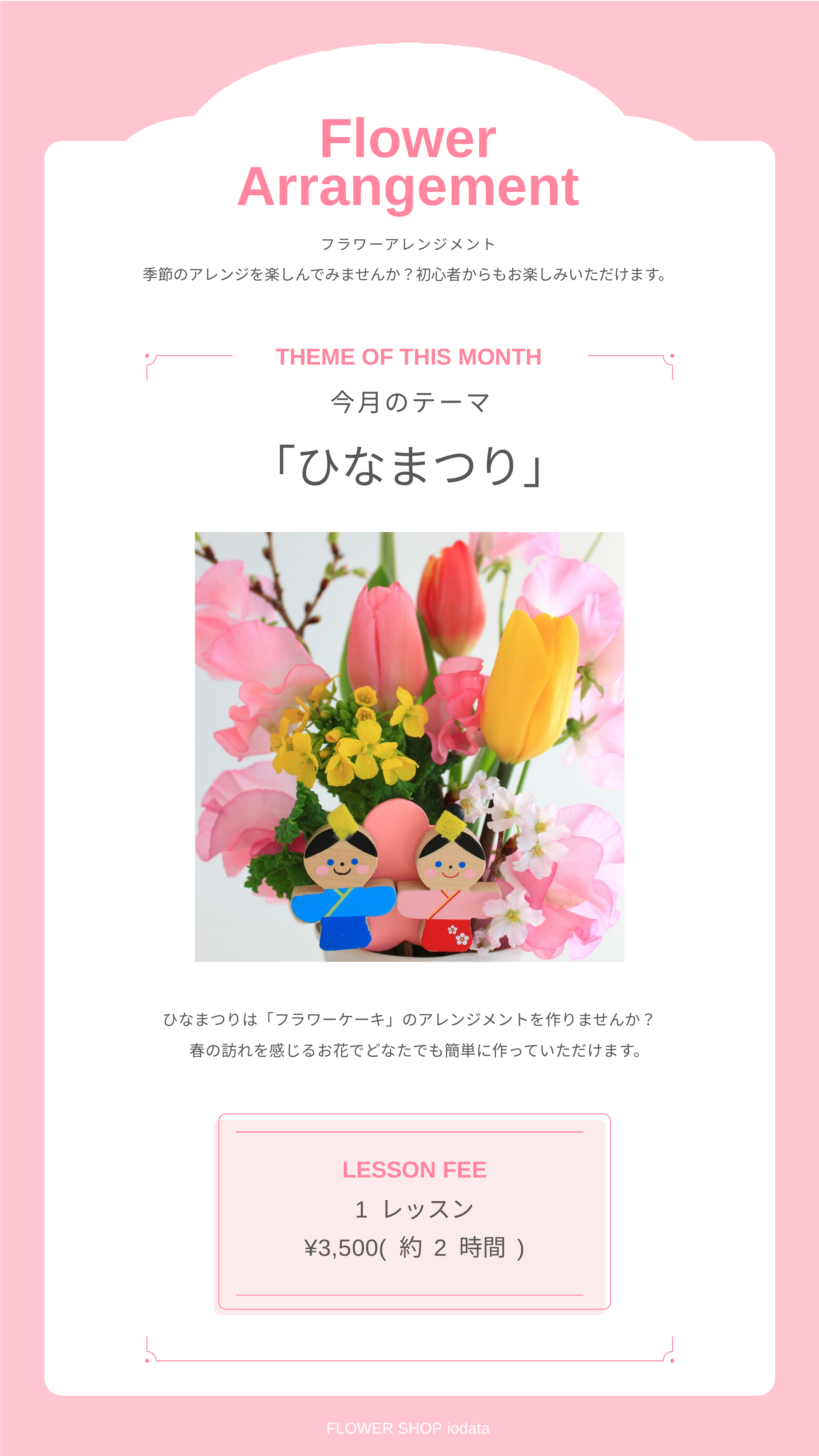

# Flower Arrangement

フラワーアレンジメント

季節のアレンジを楽しんでみませんか？初心者からもお楽しみいただけます。
THEME OF THIS MONTH

今月のテーマ
「ひなまつり」

ひなまつりは「フラワーケーキ」のアレンジメントを作りませんか？
春の訪れを感じるお花でどなたでも簡単に作っていただけます。

LESSON FEE
1 レッスン
¥3,500( 約 2 時間 )

FLOWER SHOP iodata